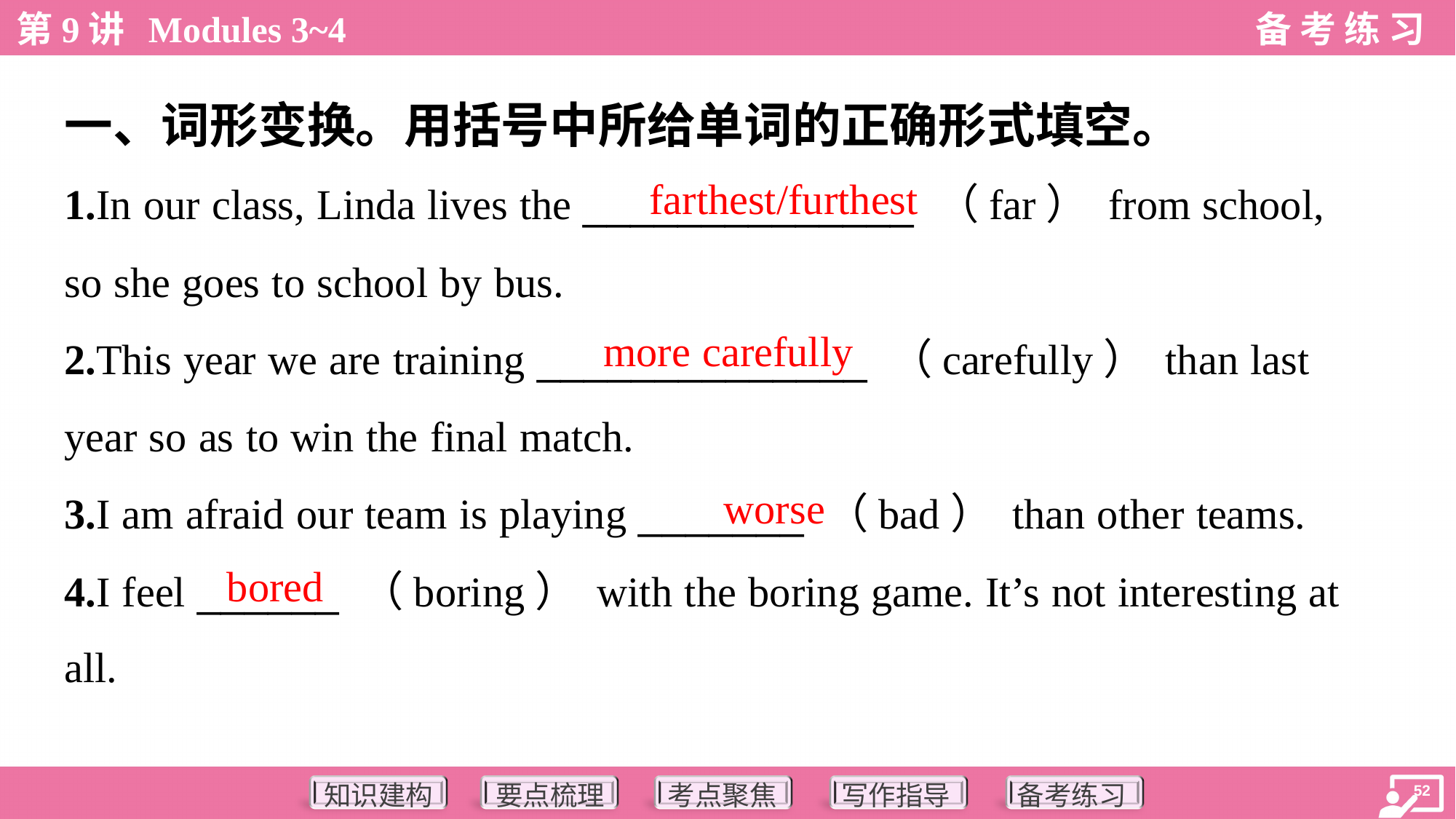

一、词形变换。用括号中所给单词的正确形式填空。
farthest/furthest
1.In our class, Linda lives the ______________ （far） from school,
so she goes to school by bus.
2.This year we are training ______________ （carefully） than last
year so as to win the final match.
3.I am afraid our team is playing _______ （bad） than other teams.
4.I feel ______ （boring） with the boring game. It’s not interesting at
all.
more carefully
worse
bored